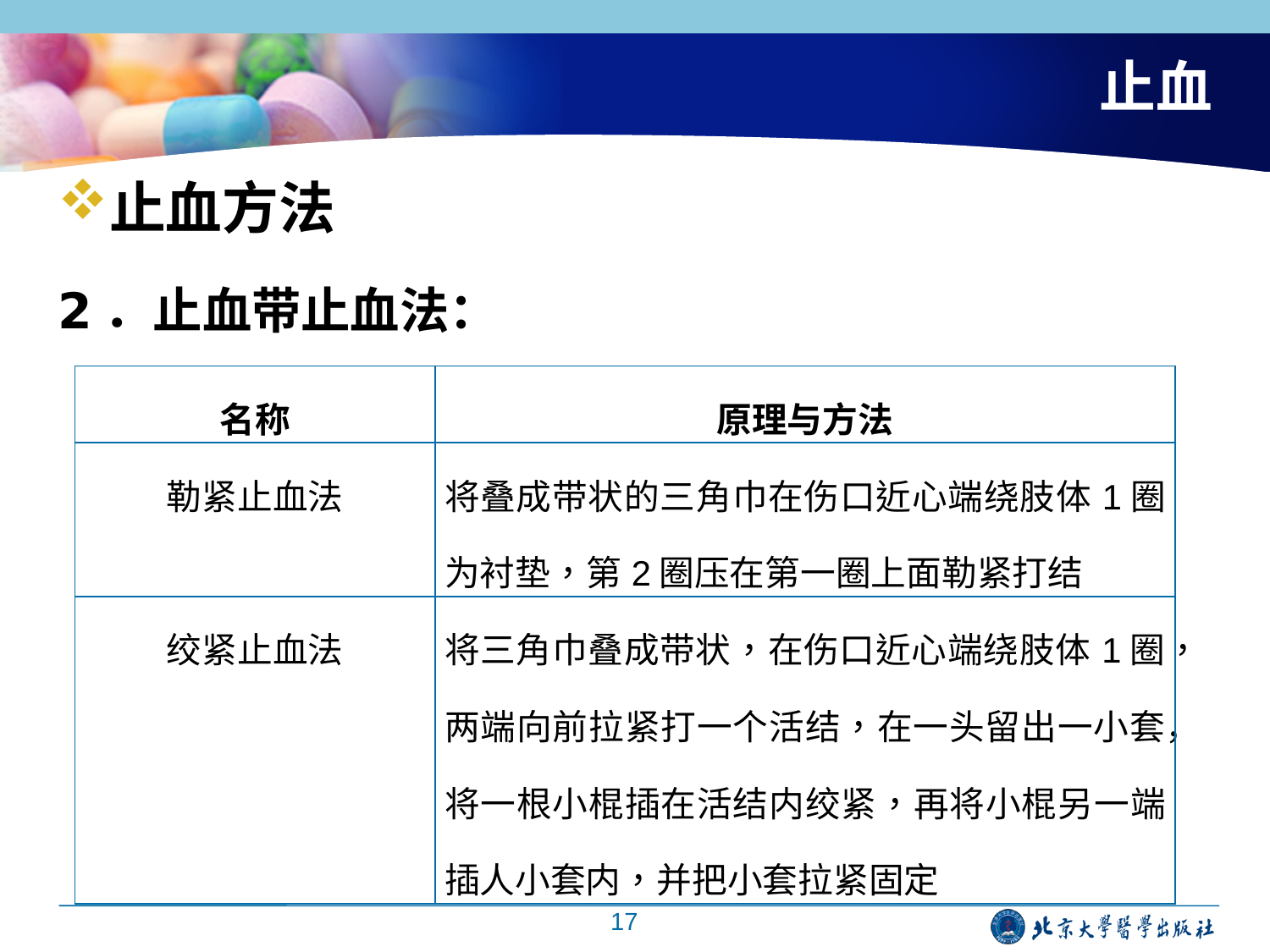

# 止血
止血方法
2．止血带止血法：
| 名称 | 原理与方法 |
| --- | --- |
| 勒紧止血法 | 将叠成带状的三角巾在伤口近心端绕肢体1圈为衬垫，第2圈压在第一圈上面勒紧打结 |
| 绞紧止血法 | 将三角巾叠成带状，在伤口近心端绕肢体1圈，两端向前拉紧打一个活结，在一头留出一小套，将一根小棍插在活结内绞紧，再将小棍另一端插人小套内，并把小套拉紧固定 |
17